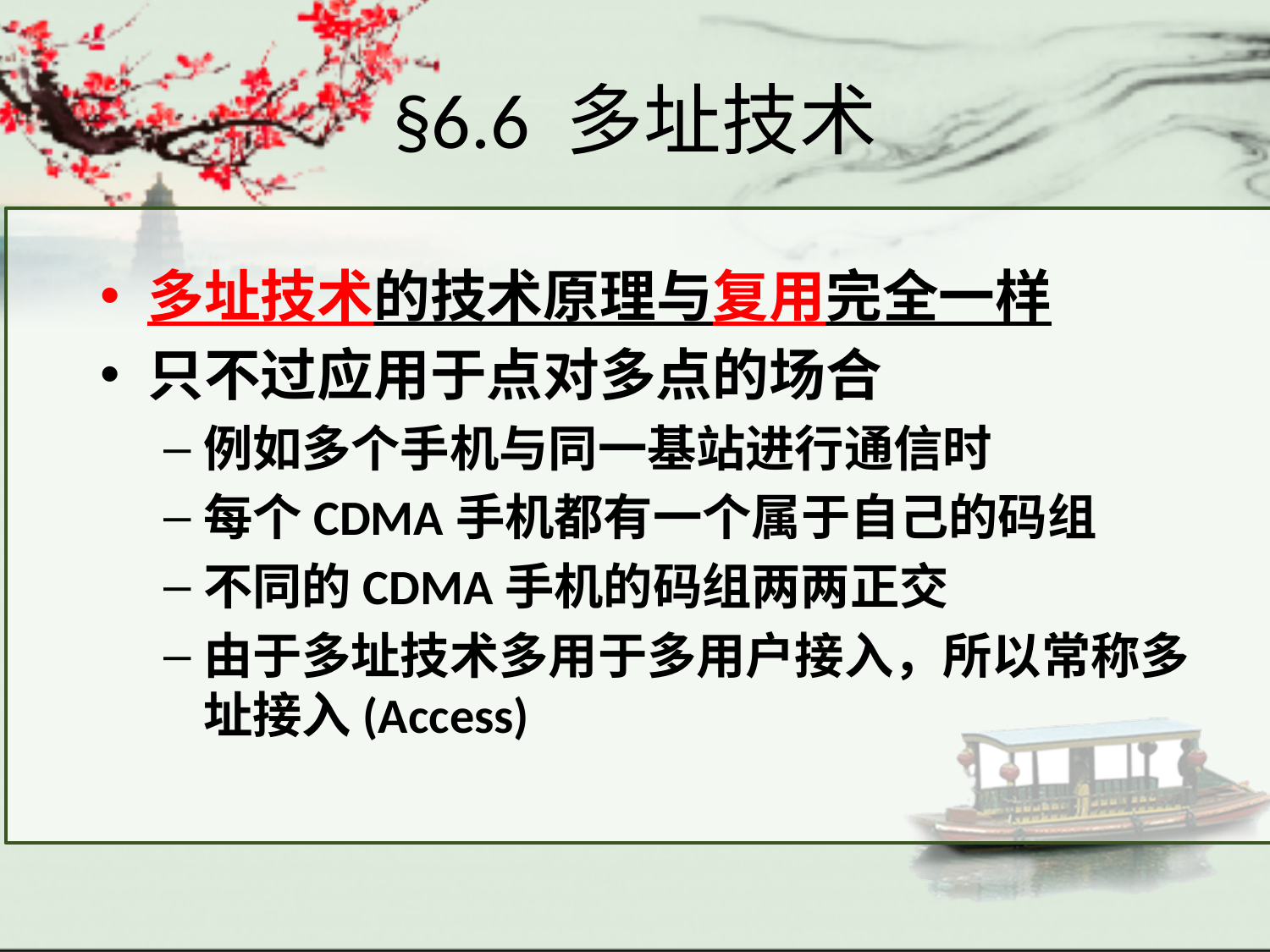

# §6.6 多址技术

多址技术的技术原理与复用完全一样
只不过应用于点对多点的场合
例如多个手机与同一基站进行通信时
每个CDMA手机都有一个属于自己的码组
不同的CDMA手机的码组两两正交
由于多址技术多用于多用户接入，所以常称多址接入(Access)